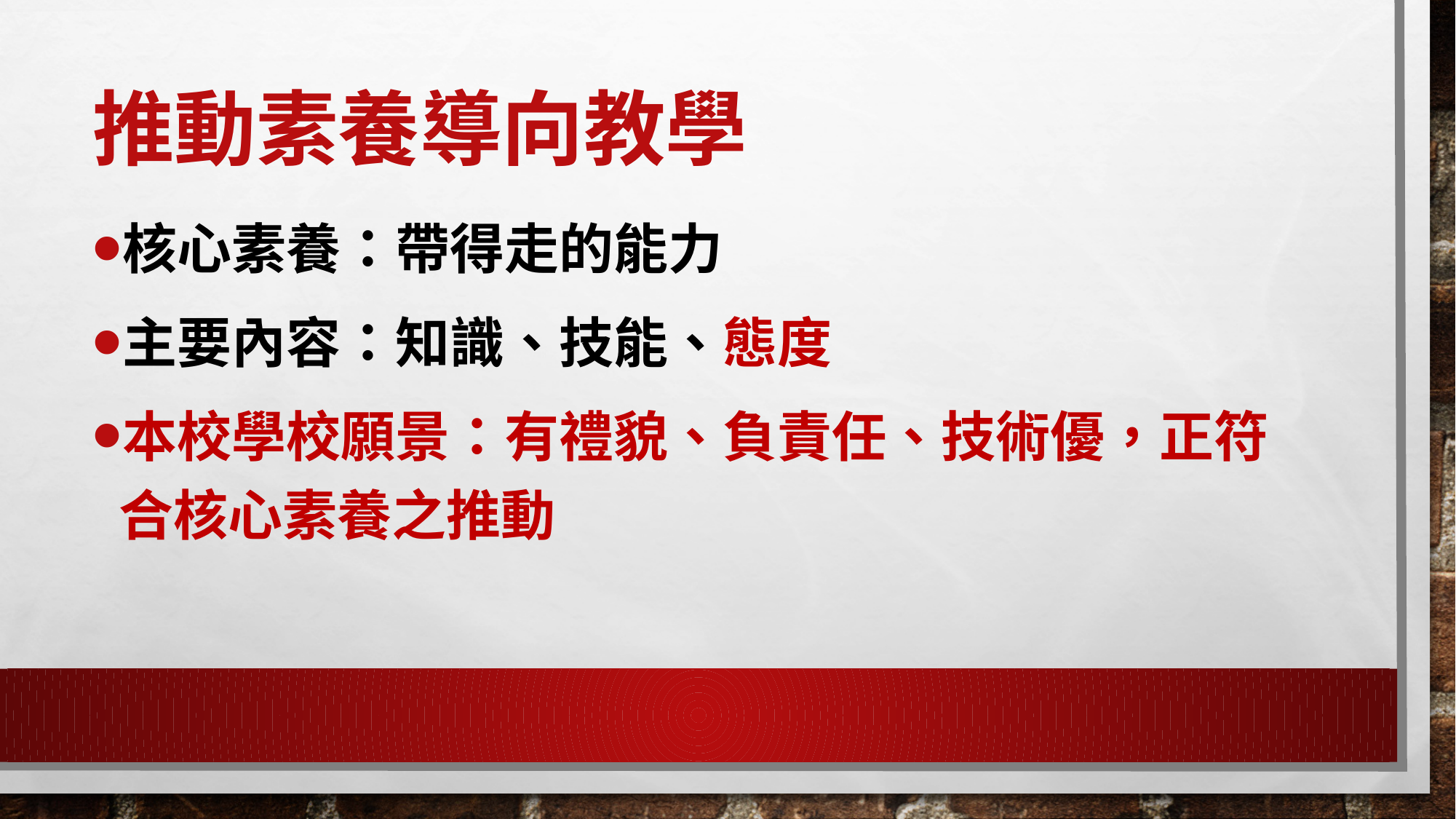

# 推動素養導向教學
核心素養：帶得走的能力
主要內容：知識、技能、態度
本校學校願景：有禮貌、負責任、技術優，正符合核心素養之推動